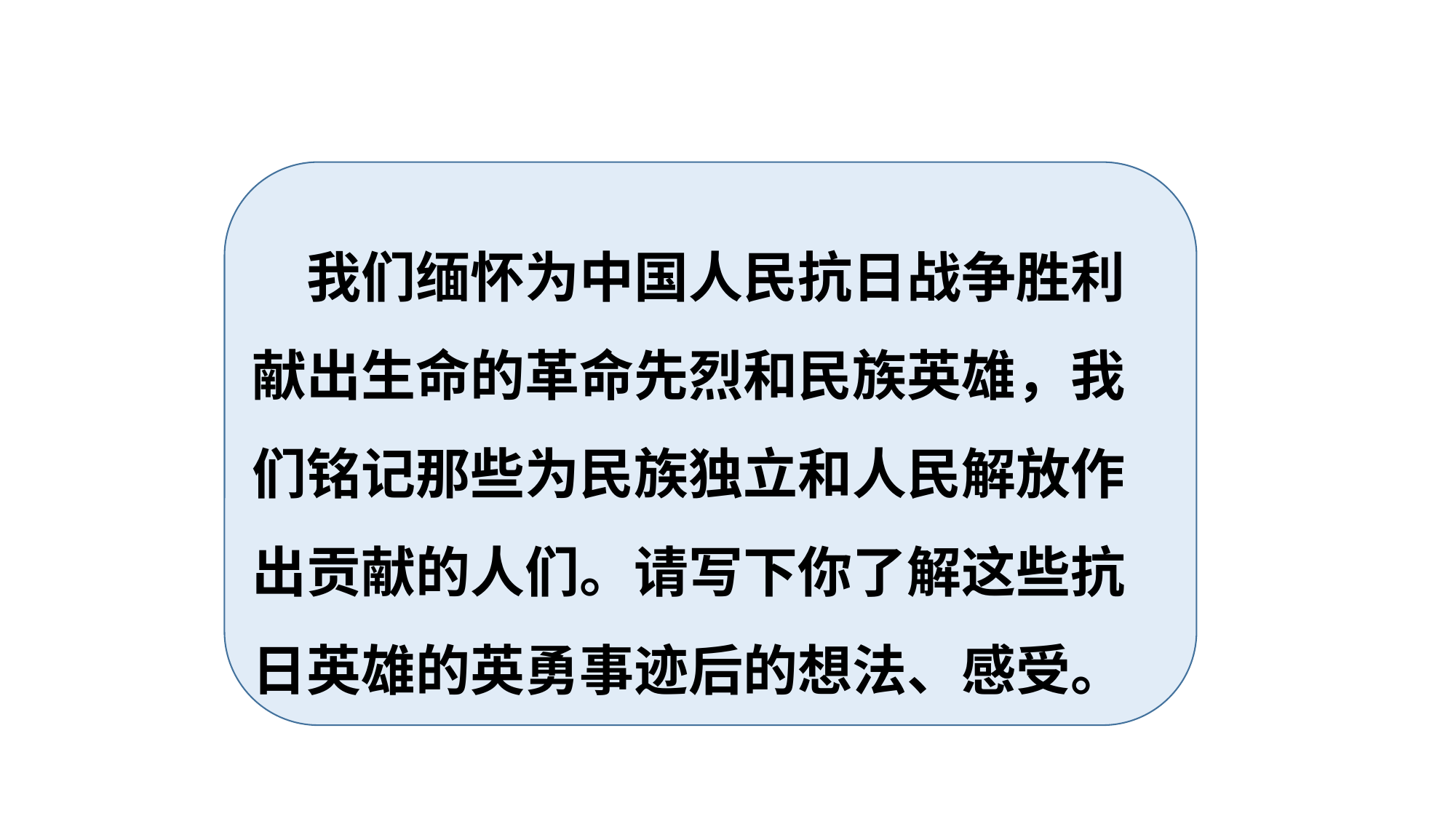

我们缅怀为中国人民抗日战争胜利献出生命的革命先烈和民族英雄，我们铭记那些为民族独立和人民解放作出贡献的人们。请写下你了解这些抗日英雄的英勇事迹后的想法、感受。